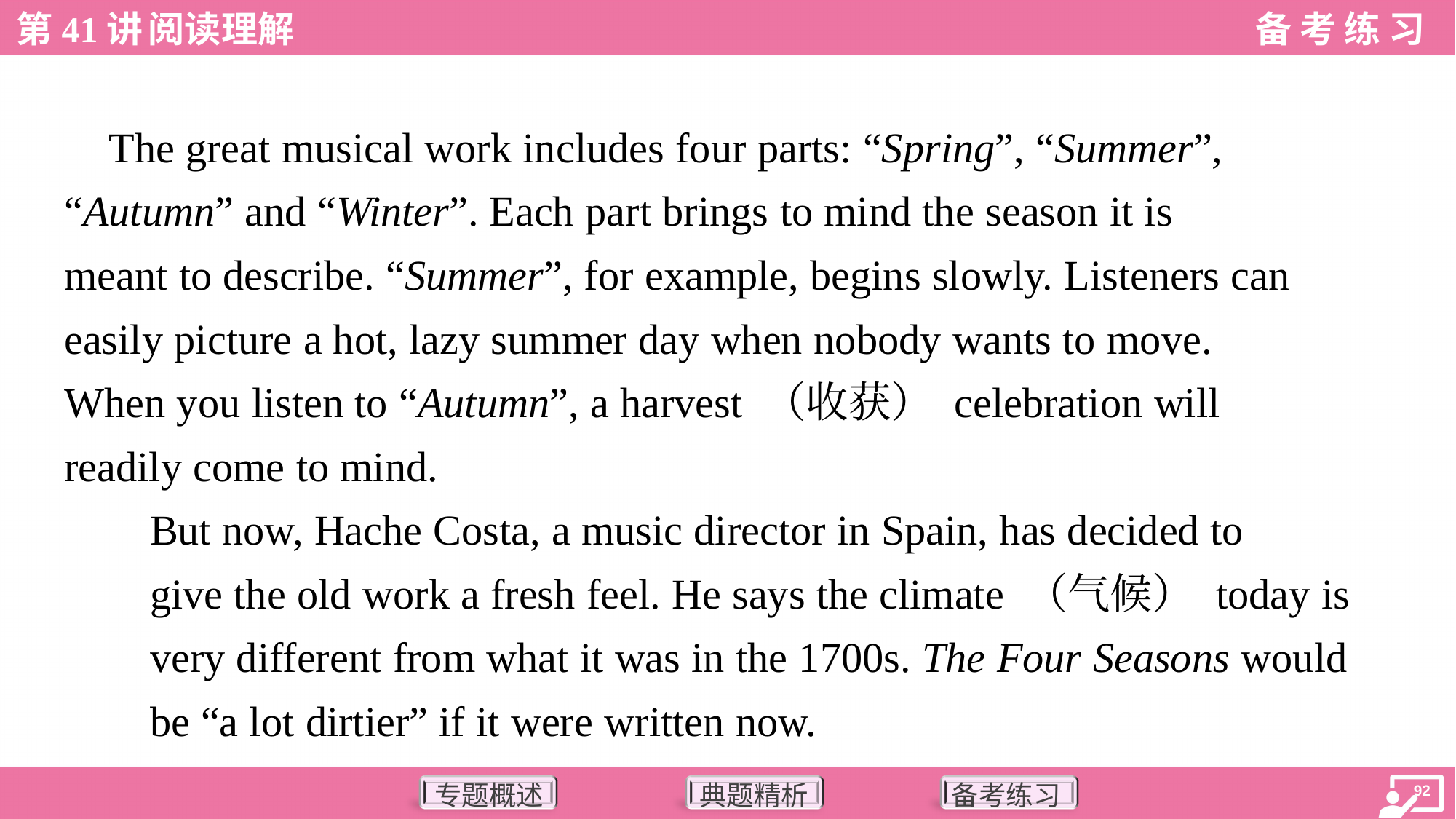

The great musical work includes four parts: “Spring”, “Summer”,
“Autumn” and “Winter”. Each part brings to mind the season it is
meant to describe. “Summer”, for example, begins slowly. Listeners can
easily picture a hot, lazy summer day when nobody wants to move.
When you listen to “Autumn”, a harvest （收获） celebration will
readily come to mind.
But now, Hache Costa, a music director in Spain, has decided to
give the old work a fresh feel. He says the climate （气候） today is
very different from what it was in the 1700s. The Four Seasons would
be “a lot dirtier” if it were written now.